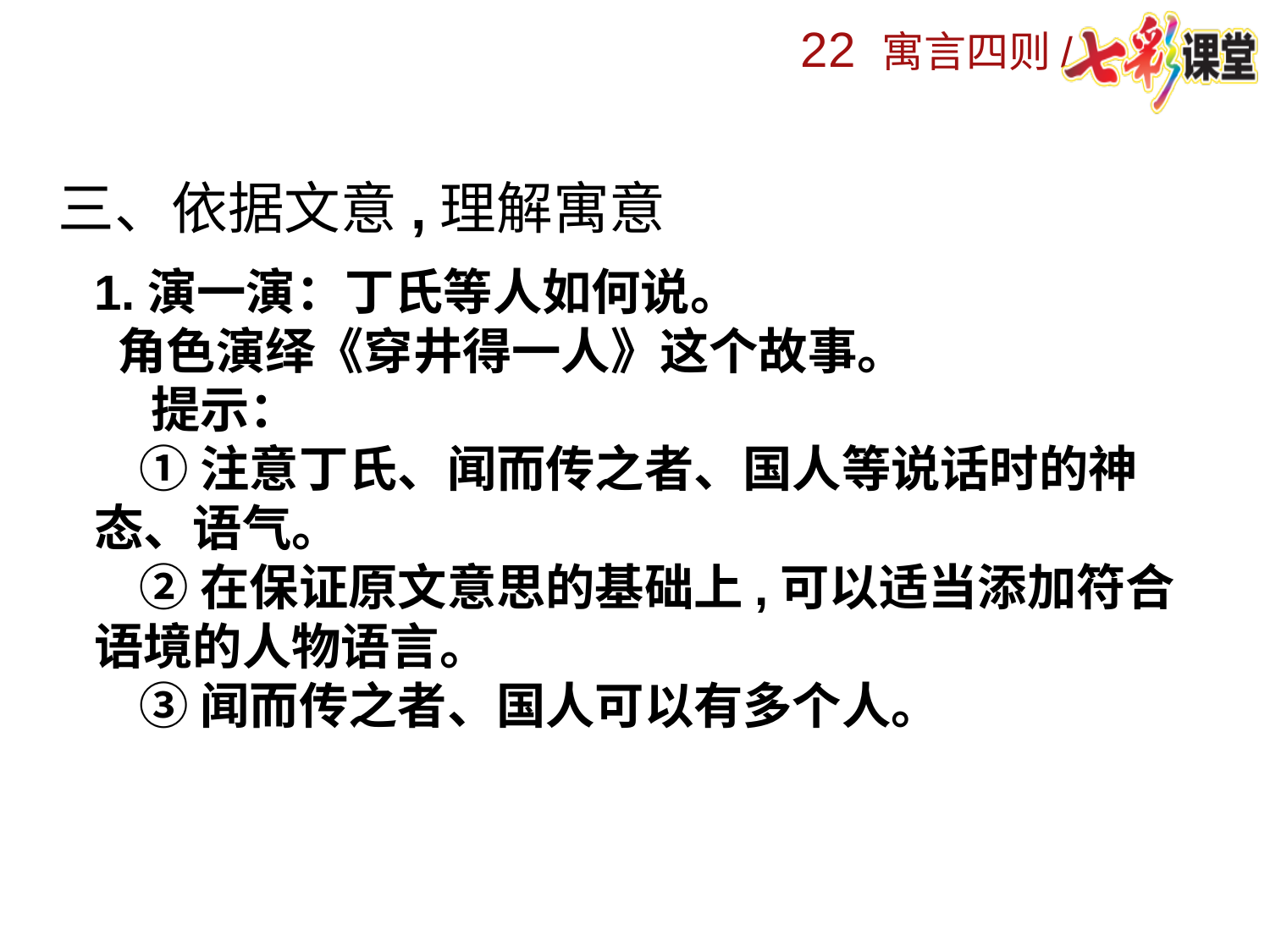

三、依据文意,理解寓意
1.演一演：丁氏等人如何说。
 角色演绎《穿井得一人》这个故事。
    提示：
    ①注意丁氏、闻而传之者、国人等说话时的神态、语气。
    ②在保证原文意思的基础上,可以适当添加符合语境的人物语言。
    ③闻而传之者、国人可以有多个人。